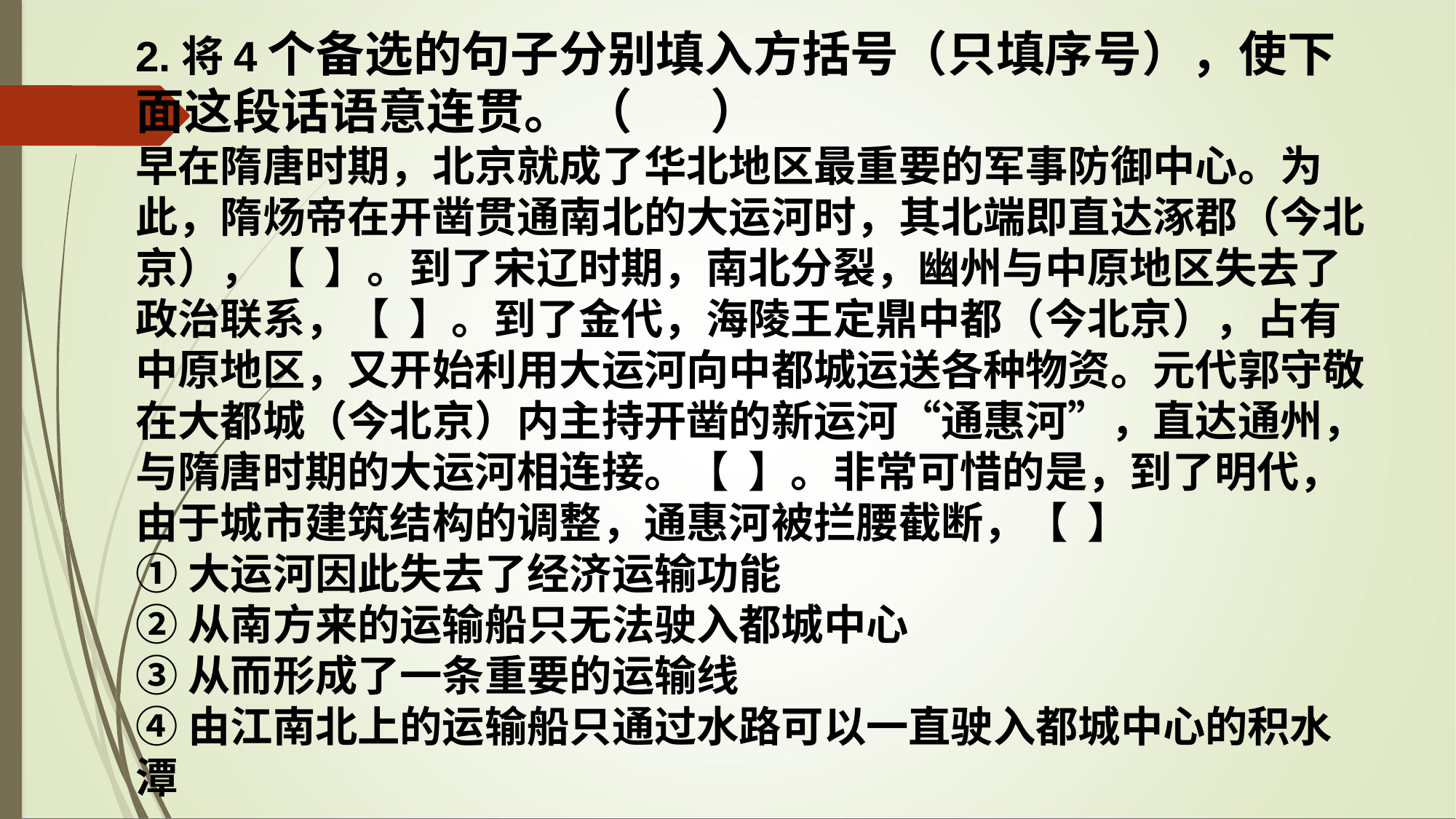

2.将4个备选的句子分别填入方括号（只填序号），使下面这段话语意连贯。 （       ）
早在隋唐时期，北京就成了华北地区最重要的军事防御中心。为此，隋炀帝在开凿贯通南北的大运河时，其北端即直达涿郡（今北京），【  】。到了宋辽时期，南北分裂，幽州与中原地区失去了政治联系，【  】。到了金代，海陵王定鼎中都（今北京），占有中原地区，又开始利用大运河向中都城运送各种物资。元代郭守敬在大都城（今北京）内主持开凿的新运河“通惠河”，直达通州，与隋唐时期的大运河相连接。【  】。非常可惜的是，到了明代，由于城市建筑结构的调整，通惠河被拦腰截断，【  】
①大运河因此失去了经济运输功能
②从南方来的运输船只无法驶入都城中心
③从而形成了一条重要的运输线
④由江南北上的运输船只通过水路可以一直驶入都城中心的积水潭